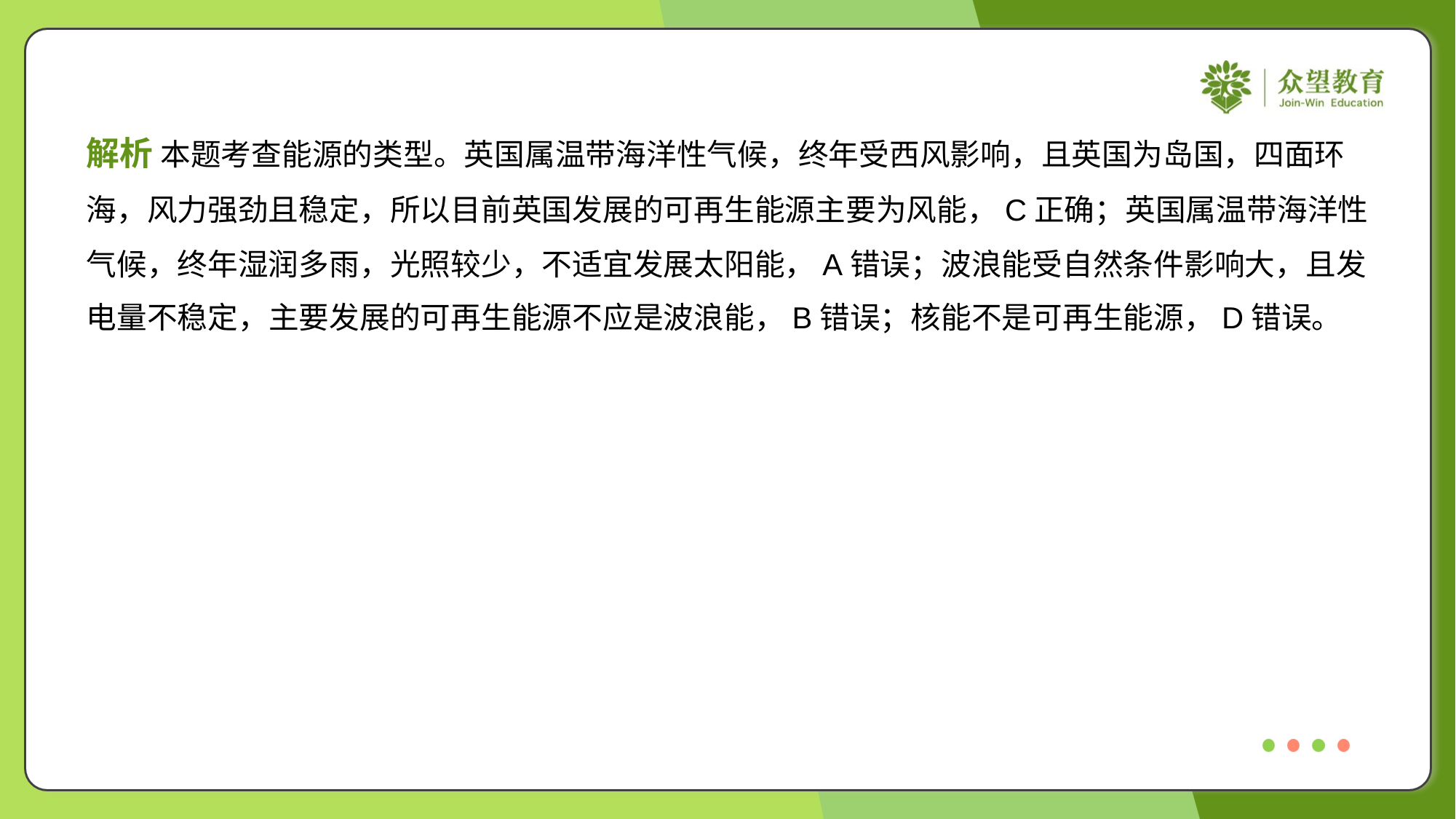

解析 本题考查能源的类型。英国属温带海洋性气候，终年受西风影响，且英国为岛国，四面环
海，风力强劲且稳定，所以目前英国发展的可再生能源主要为风能，C正确；英国属温带海洋性
气候，终年湿润多雨，光照较少，不适宜发展太阳能，A错误；波浪能受自然条件影响大，且发
电量不稳定，主要发展的可再生能源不应是波浪能，B错误；核能不是可再生能源，D错误。